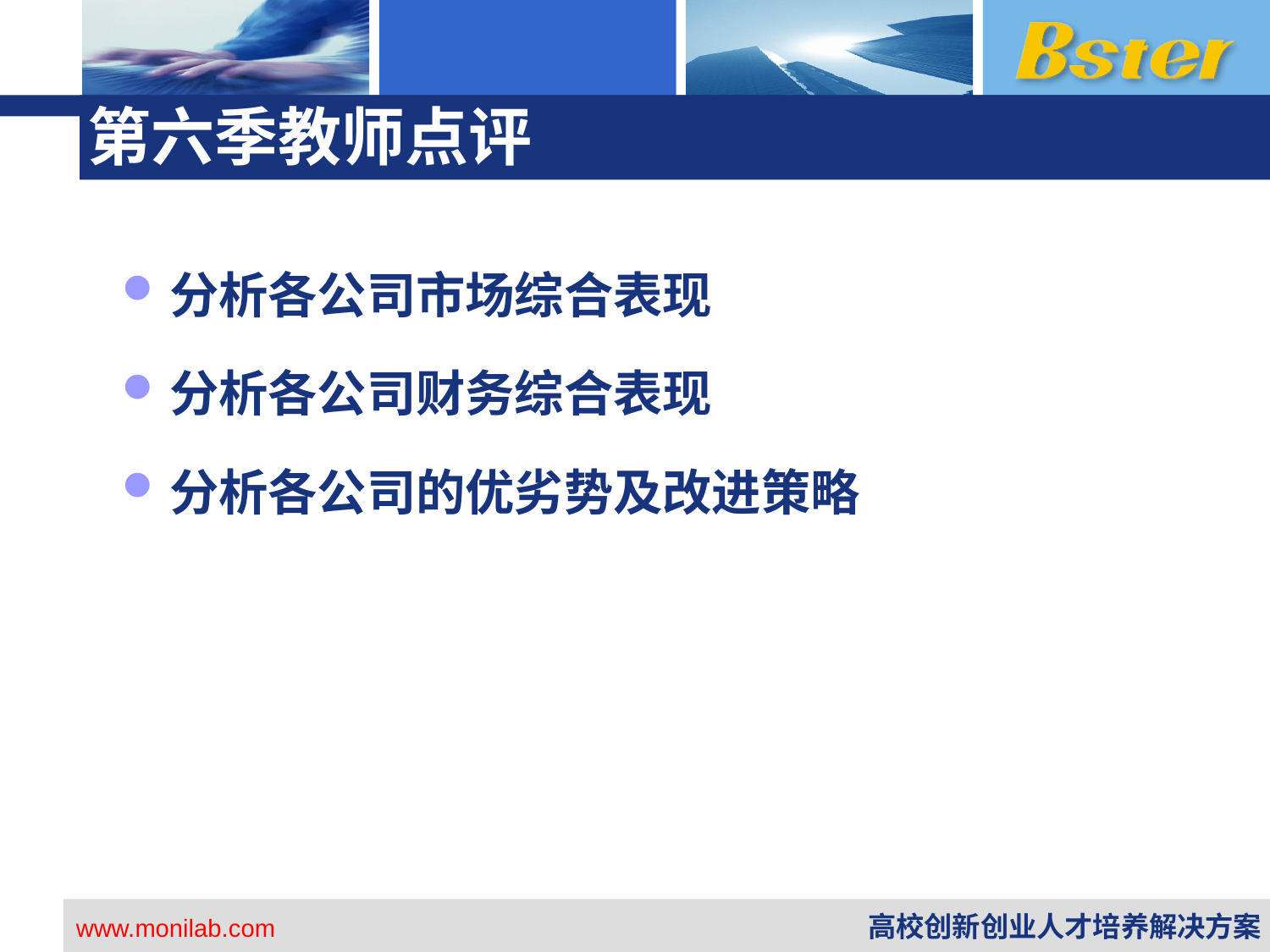

# 第六季教师点评
分析各公司市场综合表现
分析各公司财务综合表现
分析各公司的优劣势及改进策略